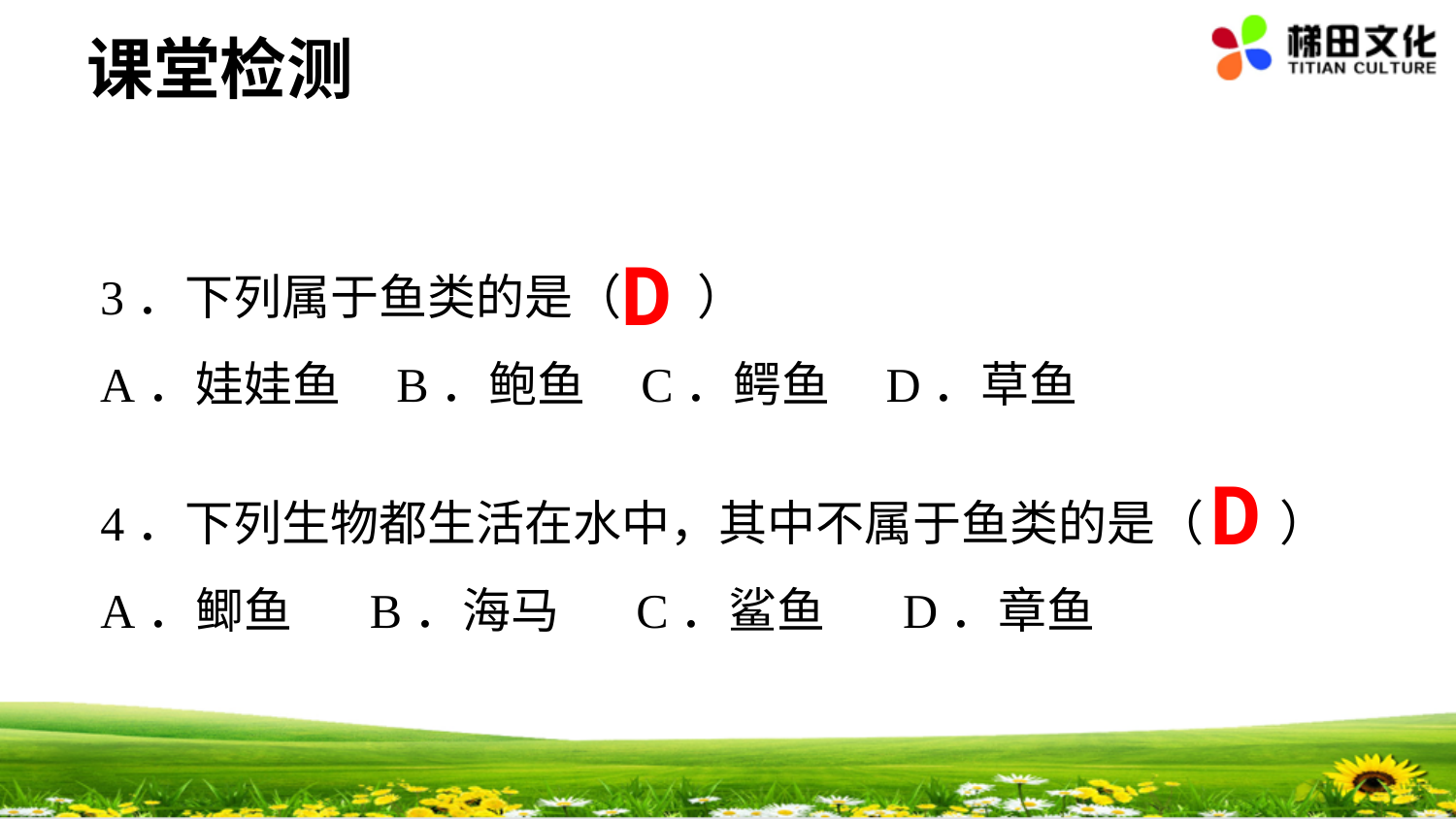

#
课堂检测
3．下列属于鱼类的是（       ）
A．娃娃鱼    B．鲍鱼    C．鳄鱼    D．草鱼
D
4．下列生物都生活在水中，其中不属于鱼类的是（       ）
A．鲫鱼      B．海马      C．鲨鱼      D．章鱼
D